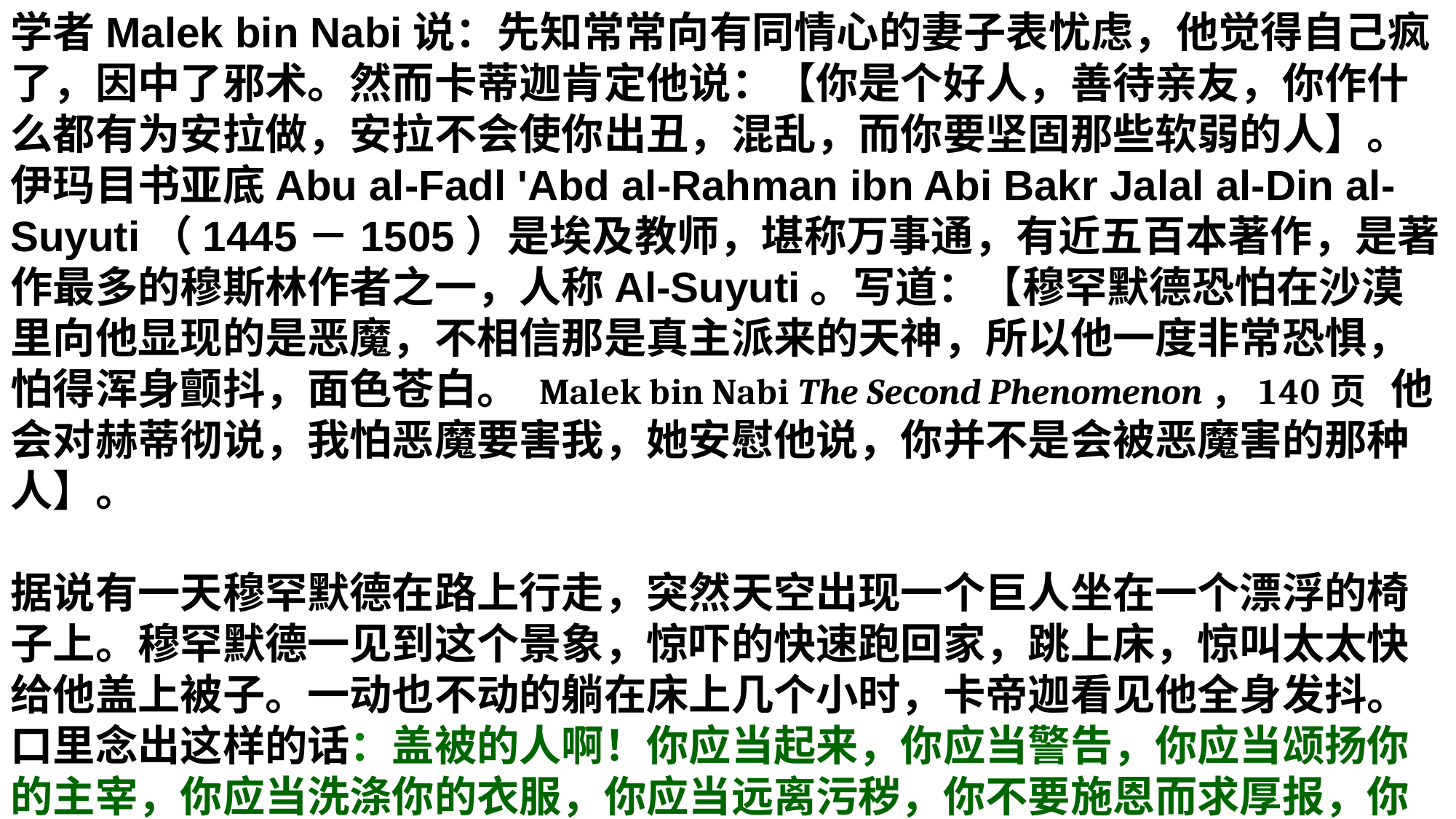

学者Malek bin Nabi说：先知常常向有同情心的妻子表忧虑，他觉得自己疯了，因中了邪术。然而卡蒂迦肯定他说：【你是个好人，善待亲友，你作什么都有为安拉做，安拉不会使你出丑，混乱，而你要坚固那些软弱的人】。
伊玛目书亚底Abu al-Fadl 'Abd al-Rahman ibn Abi Bakr Jalal al-Din al-Suyuti（1445－1505）是埃及教师，堪称万事通，有近五百本著作，是著作最多的穆斯林作者之一，人称Al-Suyuti。写道：【穆罕默德恐怕在沙漠里向他显现的是恶魔，不相信那是真主派来的天神，所以他一度非常恐惧，怕得浑身颤抖，面色苍白。 Malek bin Nabi The Second Phenomenon，140页   他会对赫蒂彻说，我怕恶魔要害我，她安慰他说，你并不是会被恶魔害的那种人】。

据说有一天穆罕默德在路上行走，突然天空出现一个巨人坐在一个漂浮的椅子上。穆罕默德一见到这个景象，惊吓的快速跑回家，跳上床，惊叫太太快给他盖上被子。一动也不动的躺在床上几个小时，卡帝迦看见他全身发抖。口里念出这样的话：盖被的人啊！你应当起来，你应当警告，你应当颂扬你的主宰，你应当洗涤你的衣服，你应当远离污秽，你不要施恩而求厚报，你应当为你的主而坚忍 (古74:1-7)。